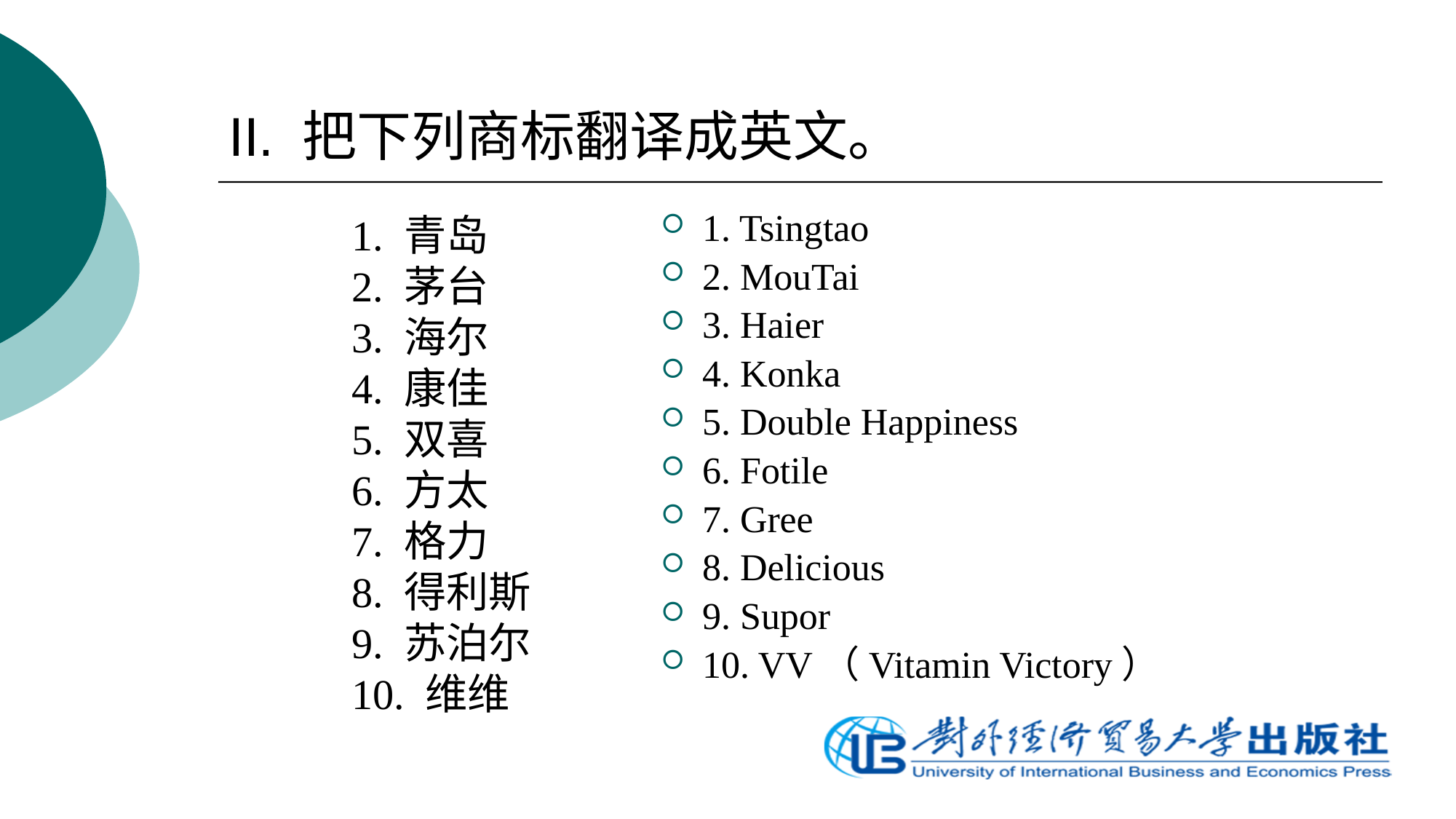

# II. 把下列商标翻译成英文。
1. 青岛
2. 茅台
3. 海尔
4. 康佳
5. 双喜
6. 方太
7. 格力
8. 得利斯
9. 苏泊尔
10. 维维
1. Tsingtao
2. MouTai
3. Haier
4. Konka
5. Double Happiness
6. Fotile
7. Gree
8. Delicious
9. Supor
10. VV（Vitamin Victory）